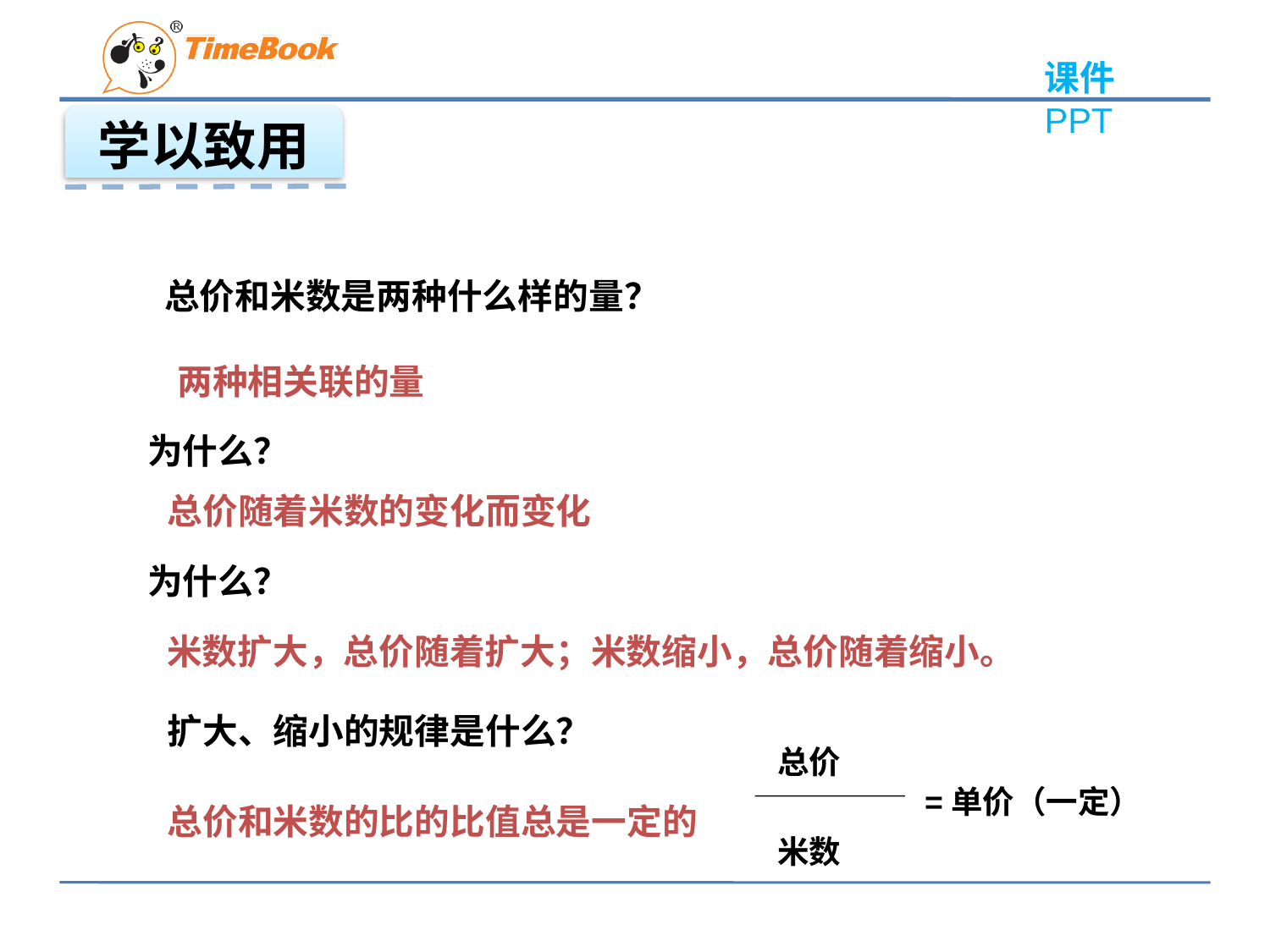

学以致用
总价和米数是两种什么样的量？
两种相关联的量
为什么？
总价随着米数的变化而变化
为什么？
米数扩大，总价随着扩大；米数缩小，总价随着缩小。
扩大、缩小的规律是什么？
总价
=单价（一定）
总价和米数的比的比值总是一定的

米数